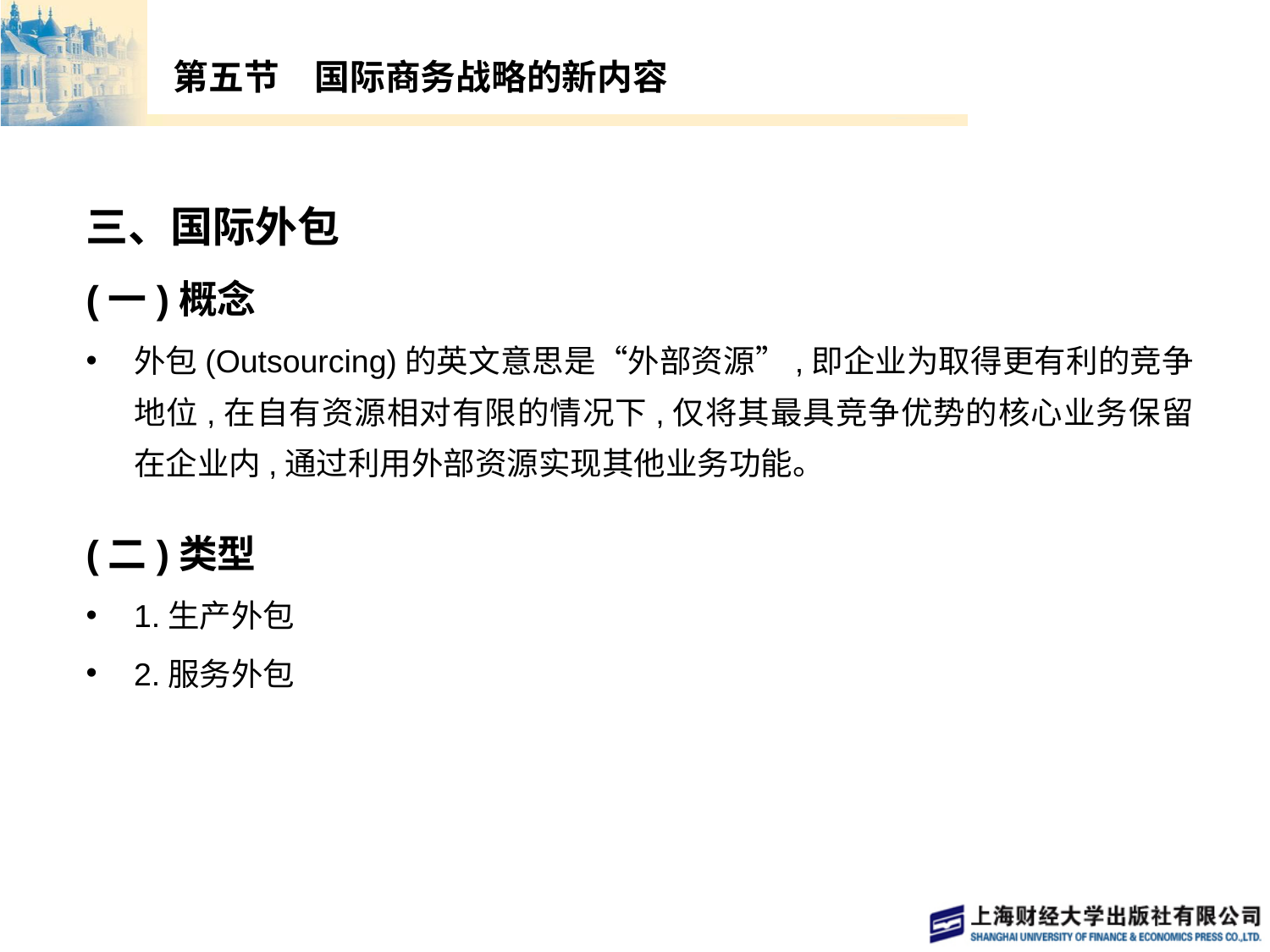

# 第五节　国际商务战略的新内容
三、国际外包
(一)概念
外包(Outsourcing)的英文意思是“外部资源”,即企业为取得更有利的竞争地位,在自有资源相对有限的情况下,仅将其最具竞争优势的核心业务保留在企业内,通过利用外部资源实现其他业务功能。
(二)类型
1.生产外包
2.服务外包